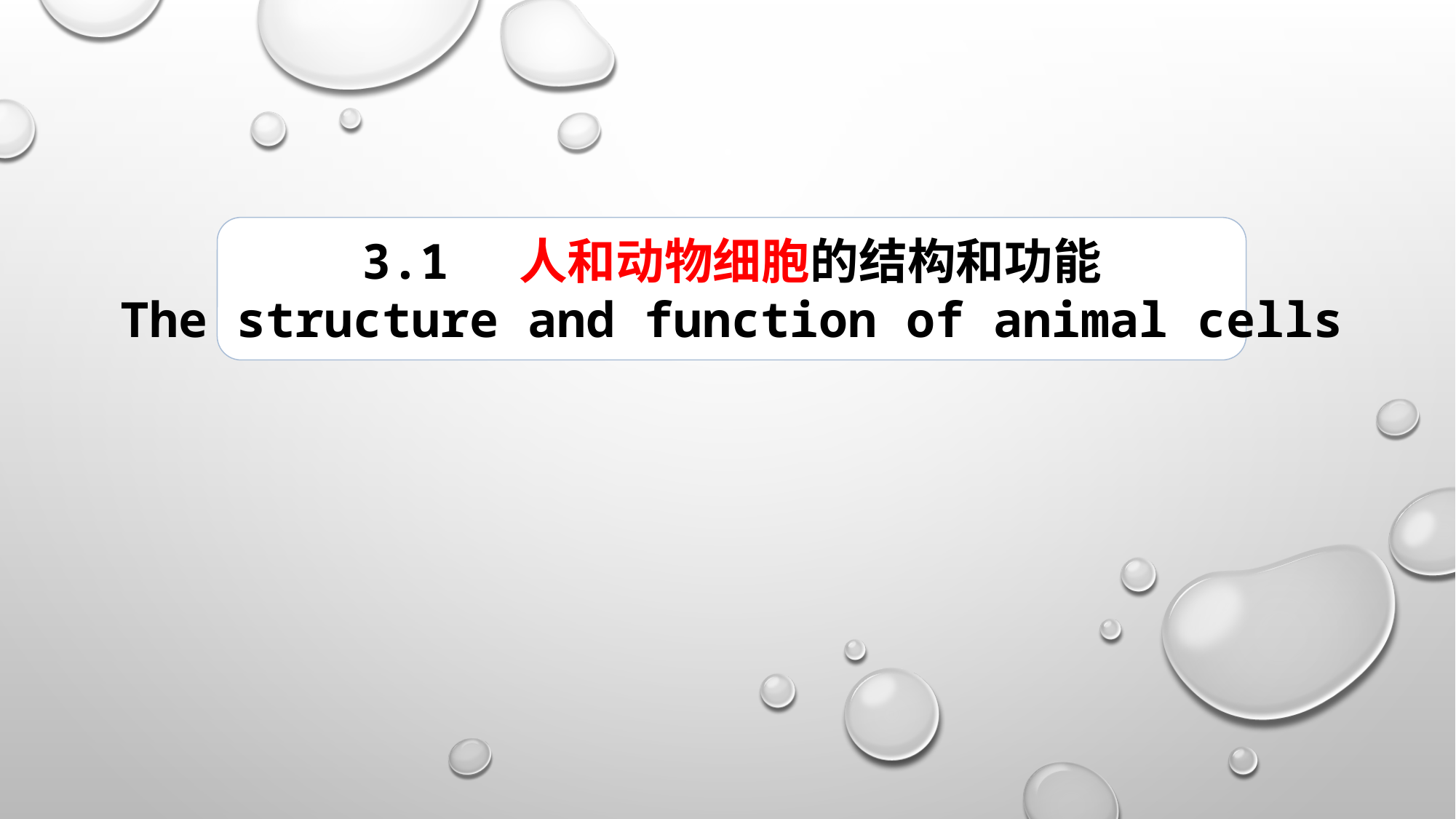

3.1  人和动物细胞的结构和功能
The structure and function of animal cells